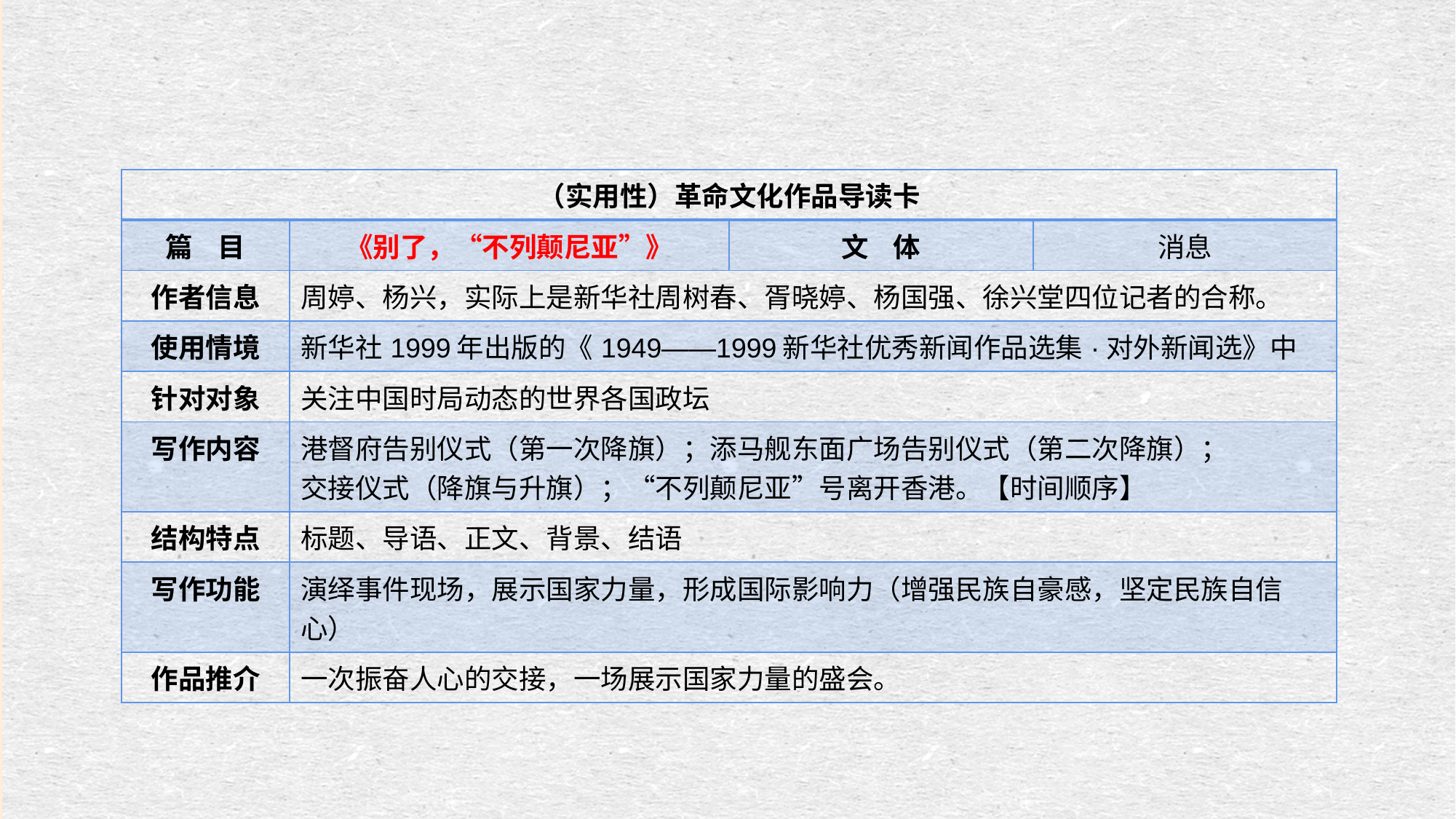

| （实用性）革命文化作品导读卡 |  |  |  |
| --- | --- | --- | --- |
| 篇 目 | 《别了，“不列颠尼亚”》 | 文 体 | 消息 |
| 作者信息 | 周婷、杨兴，实际上是新华社周树春、胥晓婷、杨国强、徐兴堂四位记者的合称。 |  |  |
| 使用情境 | 新华社1999年出版的《1949——1999新华社优秀新闻作品选集·对外新闻选》中 |  |  |
| 针对对象 | 关注中国时局动态的世界各国政坛 |  |  |
| 写作内容 | 港督府告别仪式（第一次降旗）；添马舰东面广场告别仪式（第二次降旗）； 交接仪式（降旗与升旗）；“不列颠尼亚”号离开香港。【时间顺序】 |  |  |
| 结构特点 | 标题、导语、正文、背景、结语 |  |  |
| 写作功能 | 演绎事件现场，展示国家力量，形成国际影响力（增强民族自豪感，坚定民族自信心） |  |  |
| 作品推介 | 一次振奋人心的交接，一场展示国家力量的盛会。 |  |  |